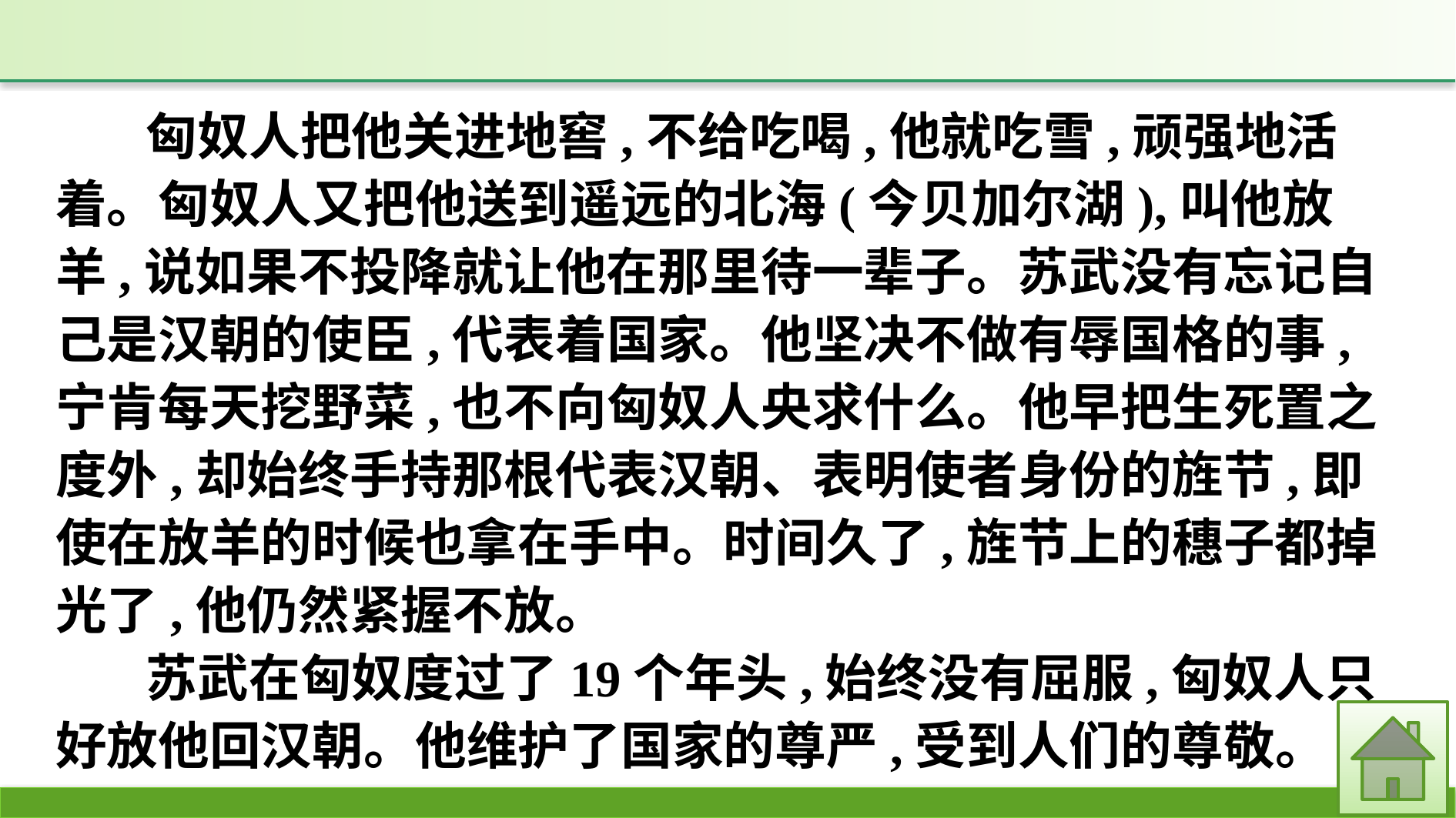

匈奴人把他关进地窖,不给吃喝,他就吃雪,顽强地活着。匈奴人又把他送到遥远的北海(今贝加尔湖),叫他放羊,说如果不投降就让他在那里待一辈子。苏武没有忘记自己是汉朝的使臣,代表着国家。他坚决不做有辱国格的事,宁肯每天挖野菜,也不向匈奴人央求什么。他早把生死置之度外,却始终手持那根代表汉朝、表明使者身份的旌节,即使在放羊的时候也拿在手中。时间久了,旌节上的穗子都掉光了,他仍然紧握不放。
苏武在匈奴度过了19个年头,始终没有屈服,匈奴人只好放他回汉朝。他维护了国家的尊严,受到人们的尊敬。